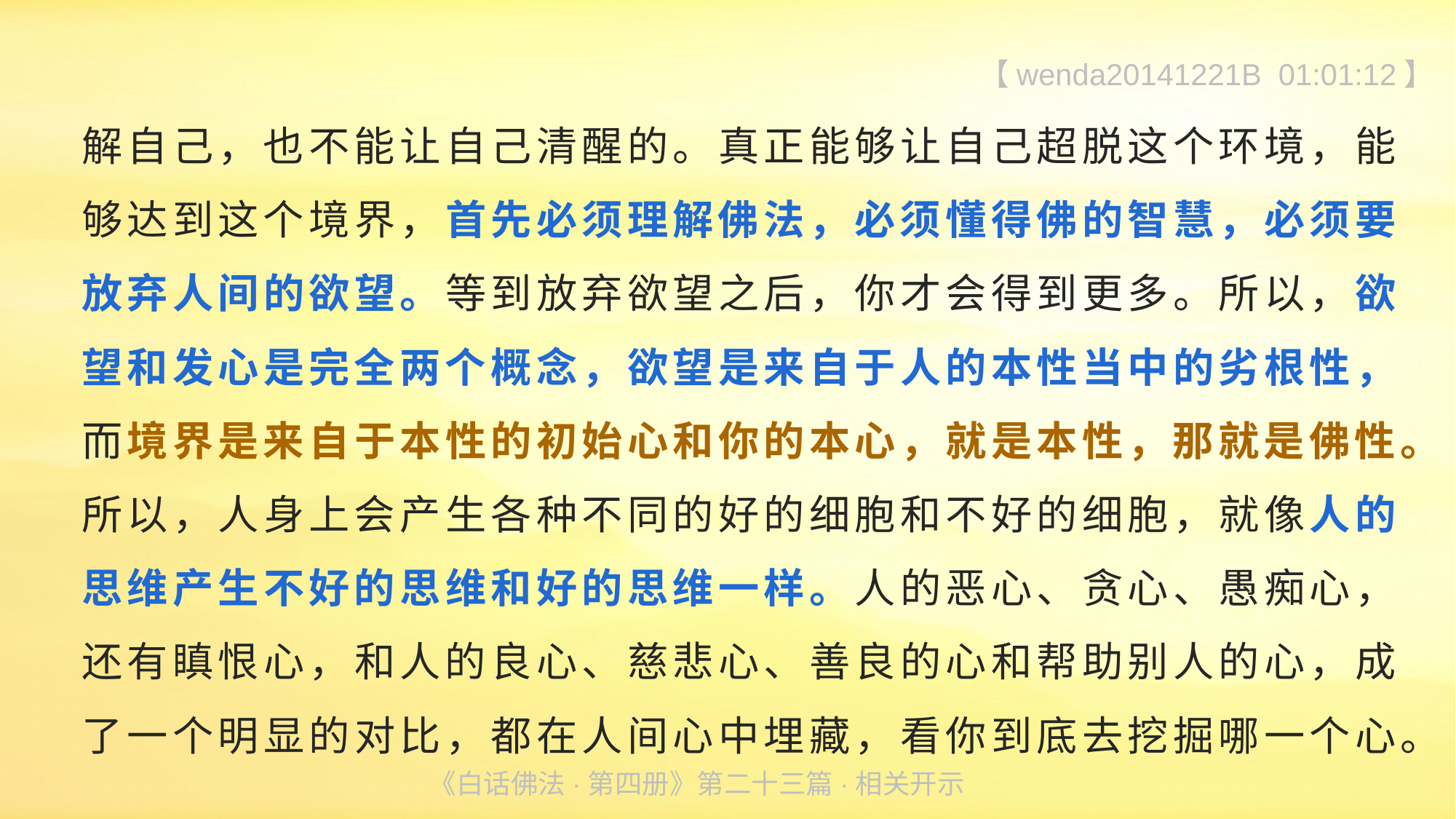

【wenda20141221B  01:01:12】
解自己，也不能让自己清醒的。真正能够让自己超脱这个环境，能够达到这个境界，首先必须理解佛法，必须懂得佛的智慧，必须要放弃人间的欲望。等到放弃欲望之后，你才会得到更多。所以，欲望和发心是完全两个概念，欲望是来自于人的本性当中的劣根性，而境界是来自于本性的初始心和你的本心，就是本性，那就是佛性。所以，人身上会产生各种不同的好的细胞和不好的细胞，就像人的思维产生不好的思维和好的思维一样。人的恶心、贪心、愚痴心，还有瞋恨心，和人的良心、慈悲心、善良的心和帮助别人的心，成了一个明显的对比，都在人间心中埋藏，看你到底去挖掘哪一个心。
《白话佛法·第四册》第二十三篇·相关开示